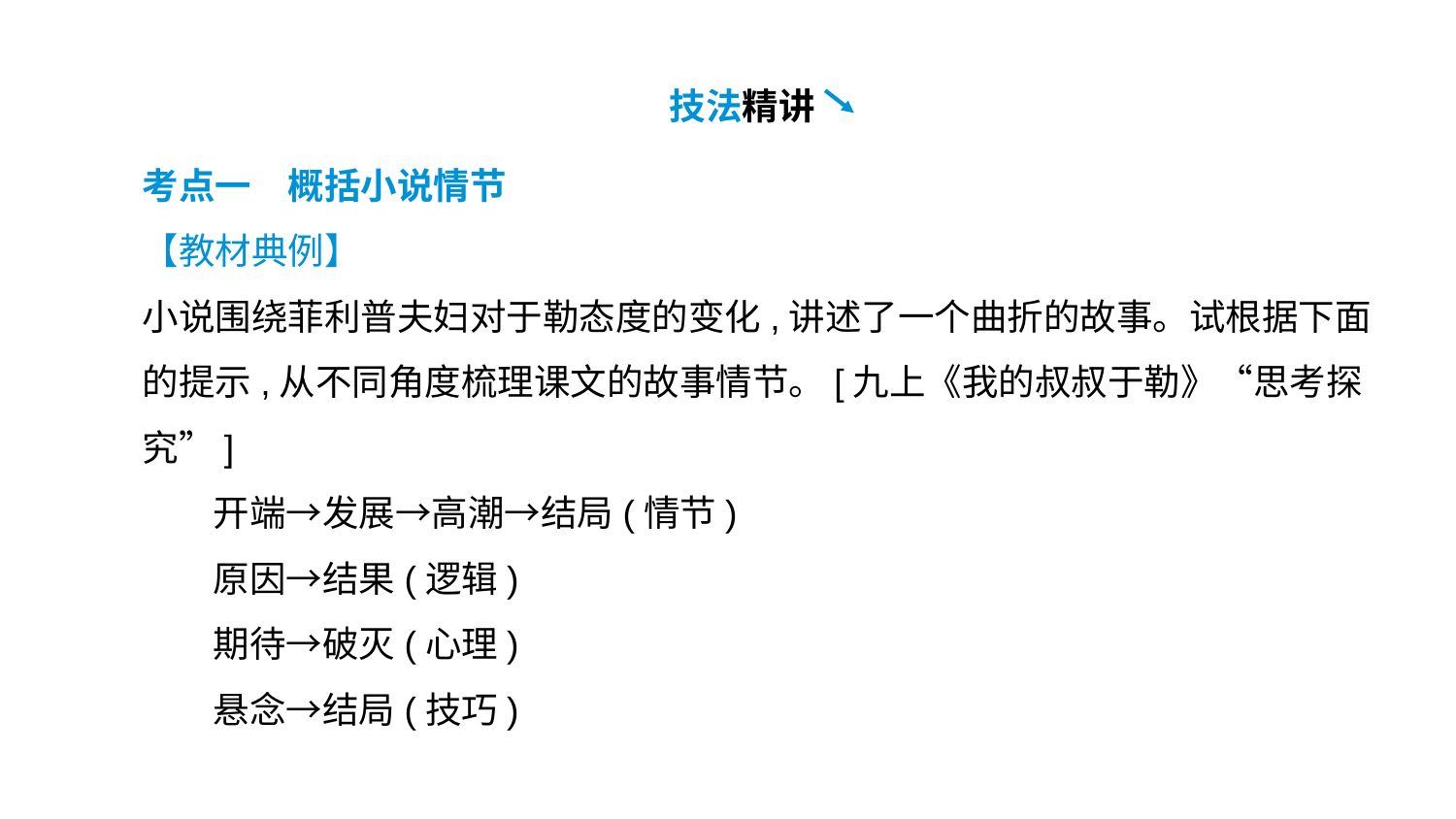

技法精讲
考点一　概括小说情节
【教材典例】
小说围绕菲利普夫妇对于勒态度的变化,讲述了一个曲折的故事。试根据下面的提示,从不同角度梳理课文的故事情节。[九上《我的叔叔于勒》“思考探究”]
开端→发展→高潮→结局(情节)
原因→结果(逻辑)
期待→破灭(心理)
悬念→结局(技巧)